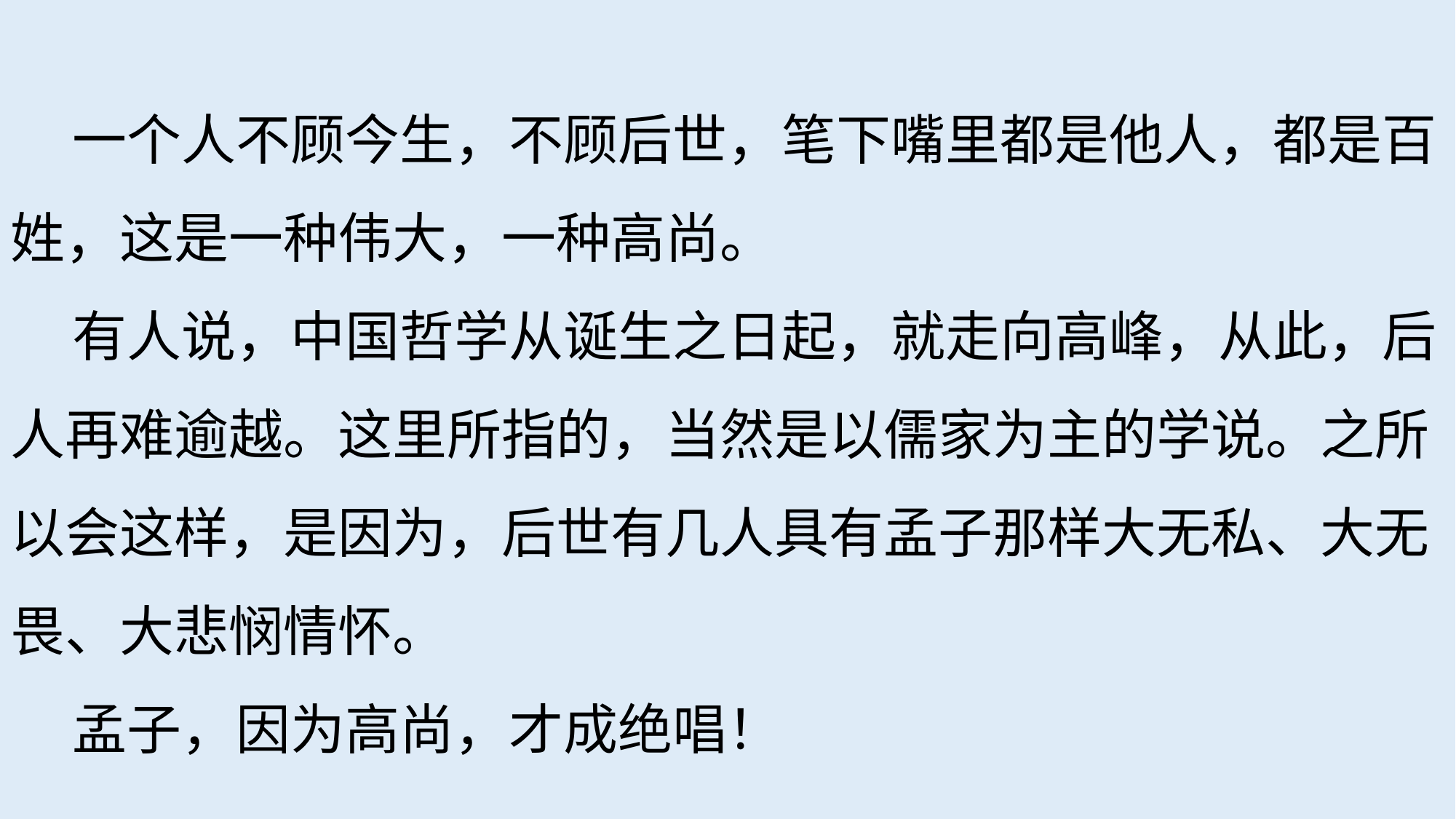

一个人不顾今生，不顾后世，笔下嘴里都是他人，都是百姓，这是一种伟大，一种高尚。
    有人说，中国哲学从诞生之日起，就走向高峰，从此，后人再难逾越。这里所指的，当然是以儒家为主的学说。之所以会这样，是因为，后世有几人具有孟子那样大无私、大无畏、大悲悯情怀。
    孟子，因为高尚，才成绝唱！